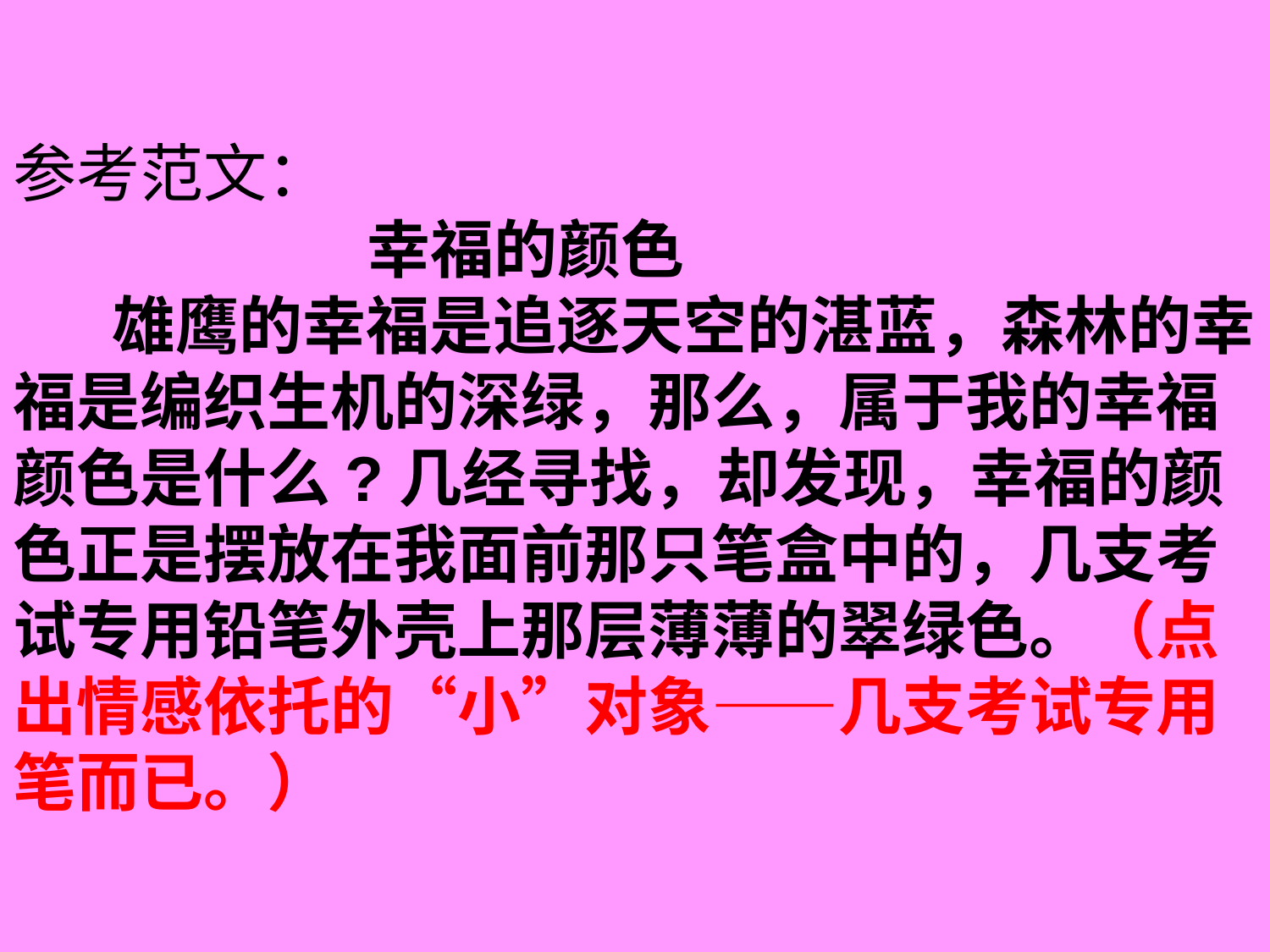

# 参考范文：                          幸福的颜色 雄鹰的幸福是追逐天空的湛蓝，森林的幸福是编织生机的深绿，那么，属于我的幸福颜色是什么?几经寻找，却发现，幸福的颜色正是摆放在我面前那只笔盒中的，几支考试专用铅笔外壳上那层薄薄的翠绿色。（点出情感依托的“小”对象——几支考试专用笔而已。）